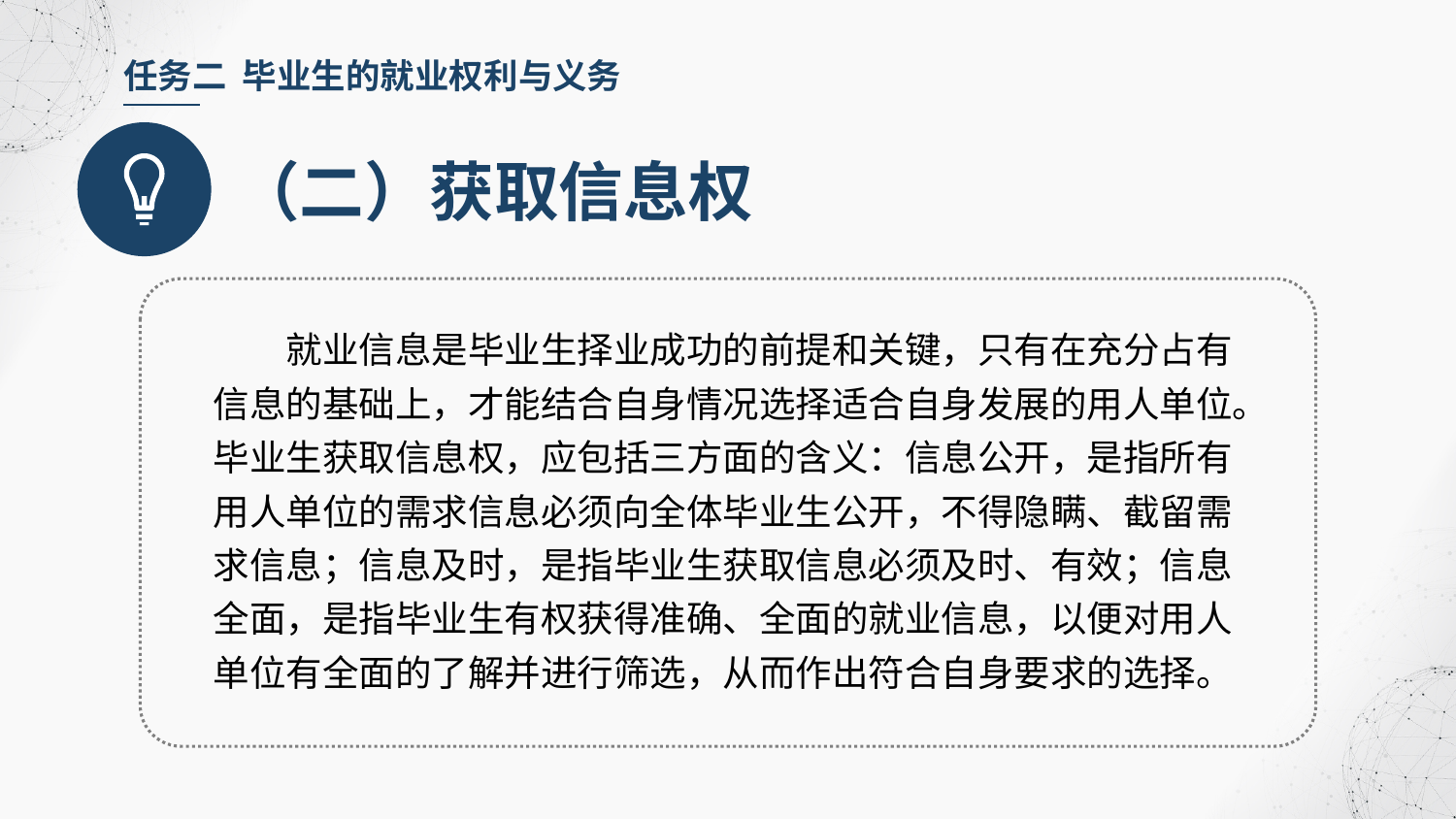

任务二  毕业生的就业权利与义务

（二）获取信息权

就业信息是毕业生择业成功的前提和关键，只有在充分占有信息的基础上，才能结合自身情况选择适合自身发展的用人单位。毕业生获取信息权，应包括三方面的含义：信息公开，是指所有用人单位的需求信息必须向全体毕业生公开，不得隐瞒、截留需求信息；信息及时，是指毕业生获取信息必须及时、有效；信息全面，是指毕业生有权获得准确、全面的就业信息，以便对用人单位有全面的了解并进行筛选，从而作出符合自身要求的选择。